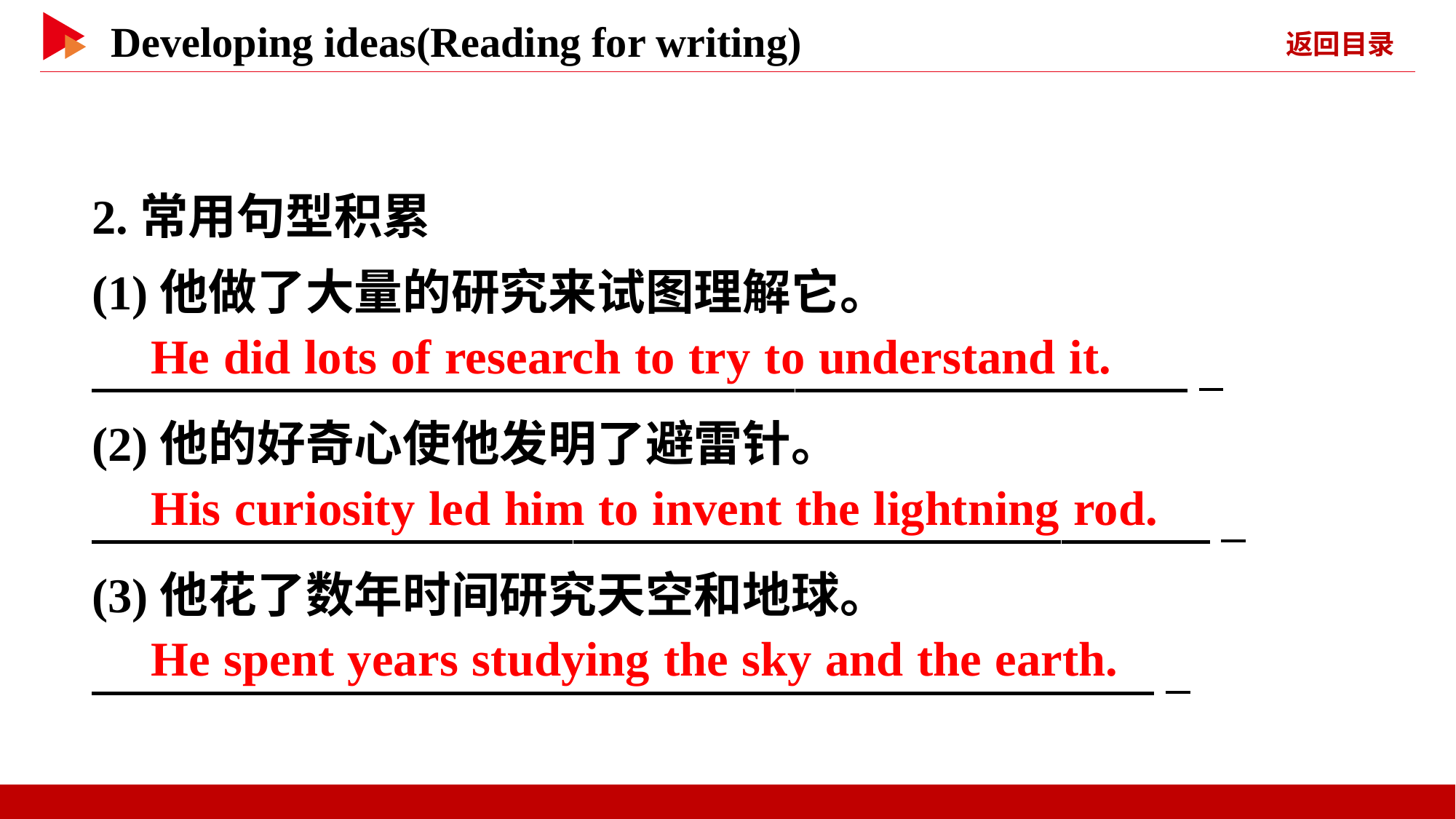

2.常用句型积累
(1)他做了大量的研究来试图理解它。
　                                                                                       　   _
(2)他的好奇心使他发明了避雷针。
　                                                                                            　_
(3)他花了数年时间研究天空和地球。
　                                                                                    　   _
　He did lots of research to try to understand it.
　His curiosity led him to invent the lightning rod.
　He spent years studying the sky and the earth.